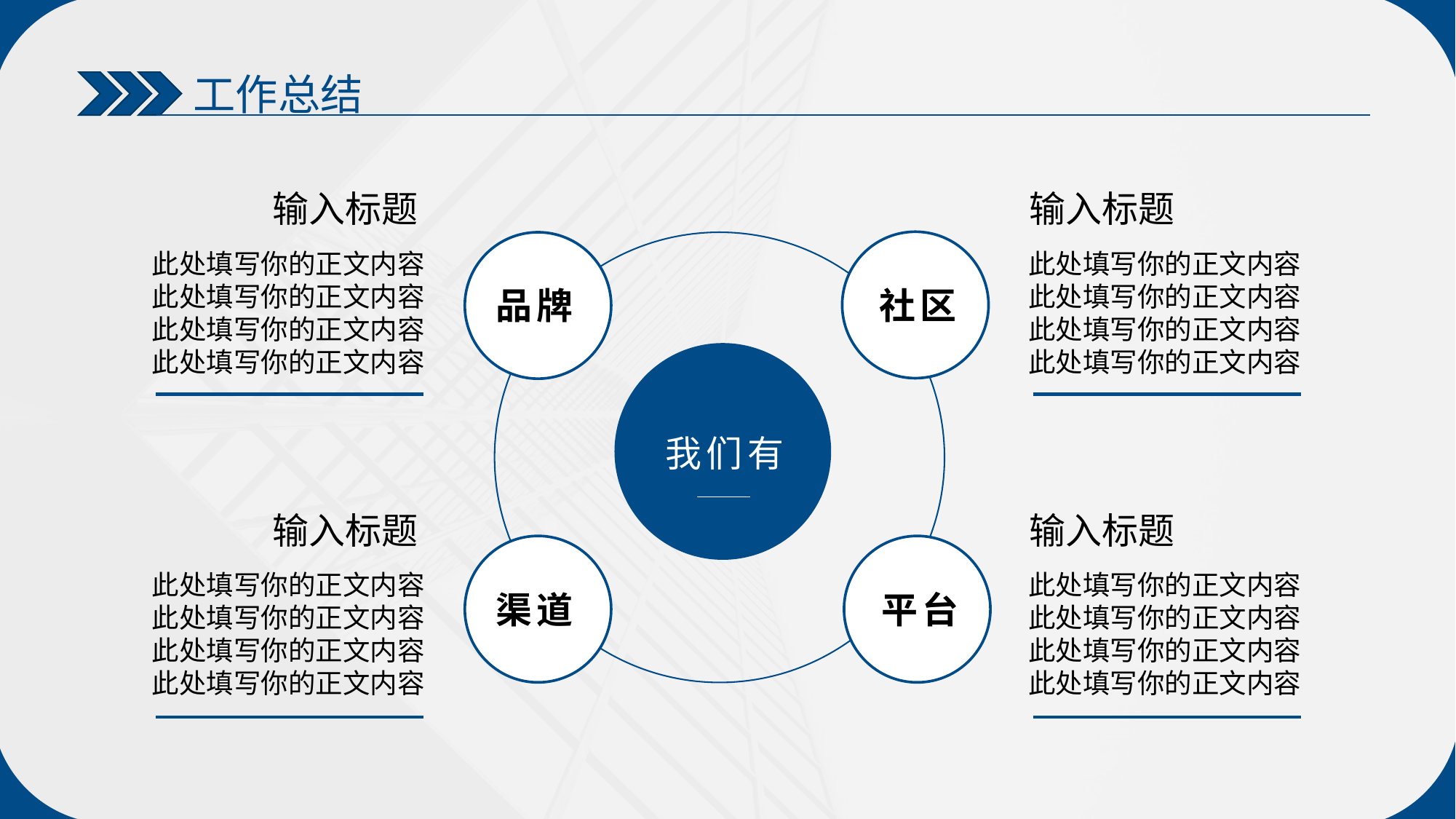

工作总结
输入标题
输入标题

品牌
社区

我们有

渠道
平台
此处填写你的正文内容此处填写你的正文内容
此处填写你的正文内容
此处填写你的正文内容
此处填写你的正文内容此处填写你的正文内容
此处填写你的正文内容
此处填写你的正文内容
输入标题
输入标题
此处填写你的正文内容此处填写你的正文内容
此处填写你的正文内容
此处填写你的正文内容
此处填写你的正文内容此处填写你的正文内容
此处填写你的正文内容
此处填写你的正文内容